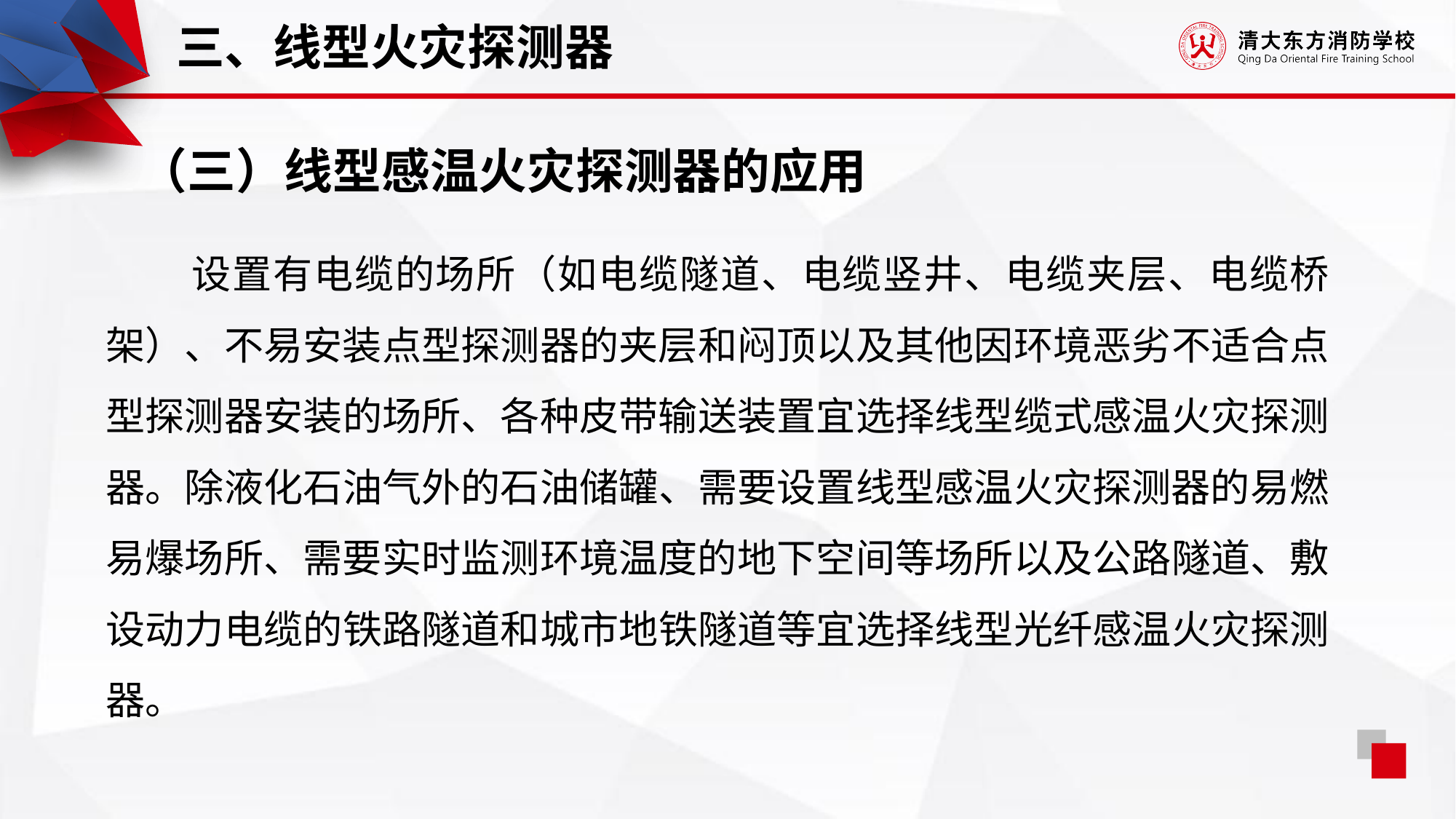

三、线型火灾探测器

（三）线型感温火灾探测器的应用
设置有电缆的场所（如电缆隧道、电缆竖井、电缆夹层、电缆桥架）、不易安装点型探测器的夹层和闷顶以及其他因环境恶劣不适合点型探测器安装的场所、各种皮带输送装置宜选择线型缆式感温火灾探测器。除液化石油气外的石油储罐、需要设置线型感温火灾探测器的易燃易爆场所、需要实时监测环境温度的地下空间等场所以及公路隧道、敷设动力电缆的铁路隧道和城市地铁隧道等宜选择线型光纤感温火灾探测器。